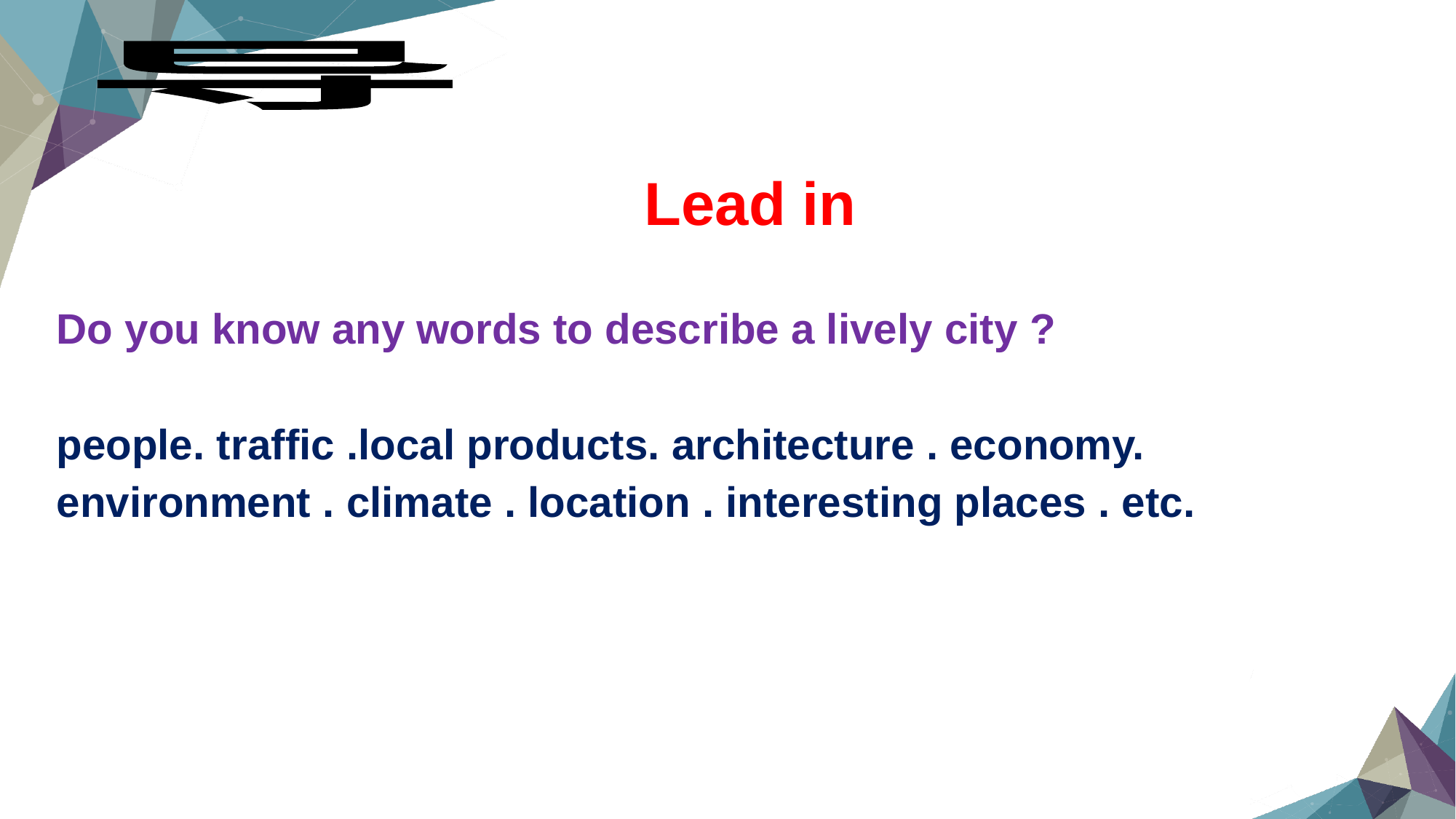

导
Lead in

Do you know any words to describe a lively city ?

people. traffic .local products. architecture . economy.
environment . climate . location . interesting places . etc.